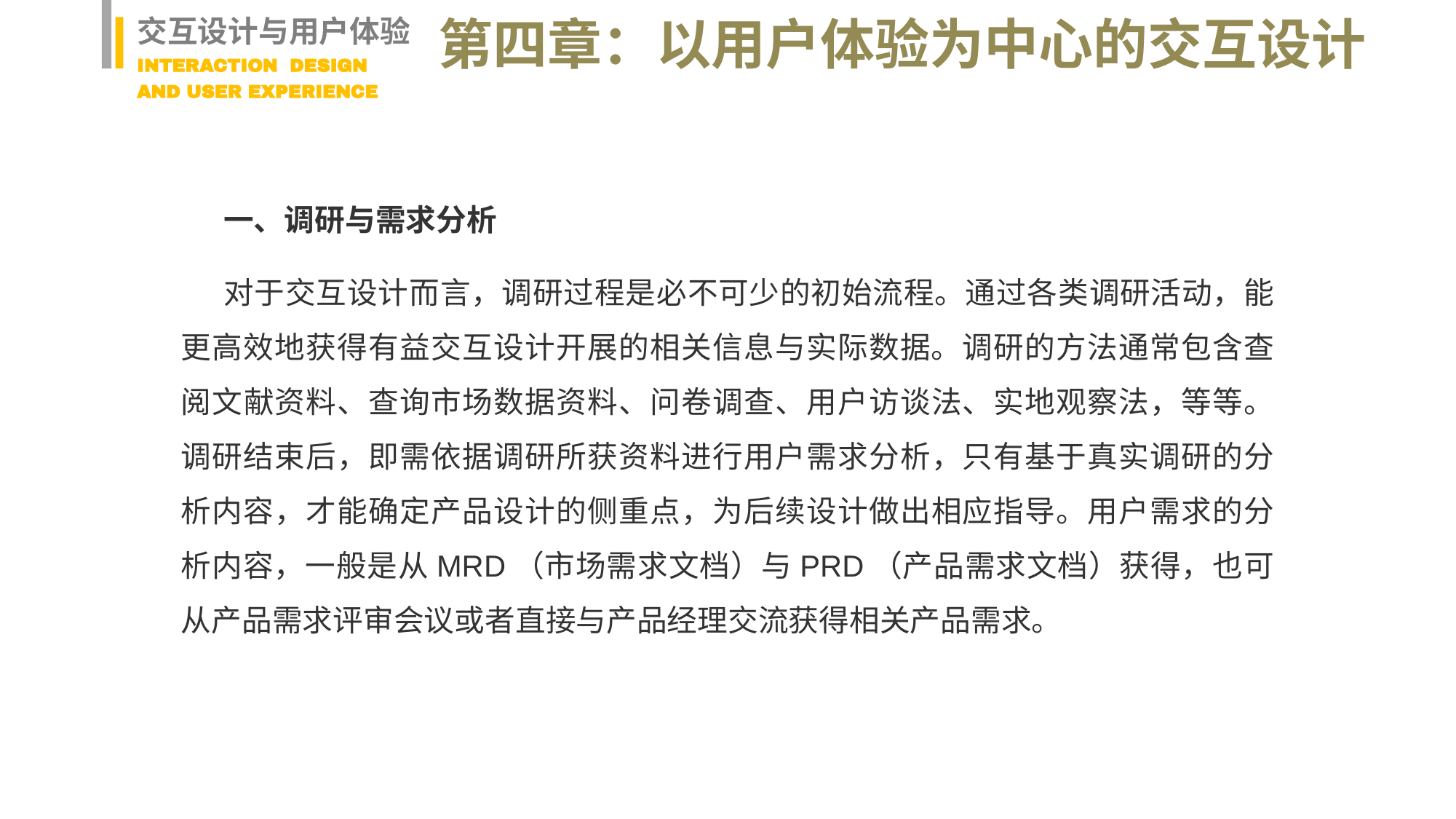

交互设计与用户体验
INTERACTION  DESIGN
AND USER EXPERIENCE
第四章：以用户体验为中心的交互设计

一、调研与需求分析
对于交互设计而言，调研过程是必不可少的初始流程。通过各类调研活动，能更高效地获得有益交互设计开展的相关信息与实际数据。调研的方法通常包含查阅文献资料、查询市场数据资料、问卷调查、用户访谈法、实地观察法，等等。调研结束后，即需依据调研所获资料进行用户需求分析，只有基于真实调研的分析内容，才能确定产品设计的侧重点，为后续设计做出相应指导。用户需求的分析内容，一般是从MRD（市场需求文档）与PRD（产品需求文档）获得，也可从产品需求评审会议或者直接与产品经理交流获得相关产品需求。